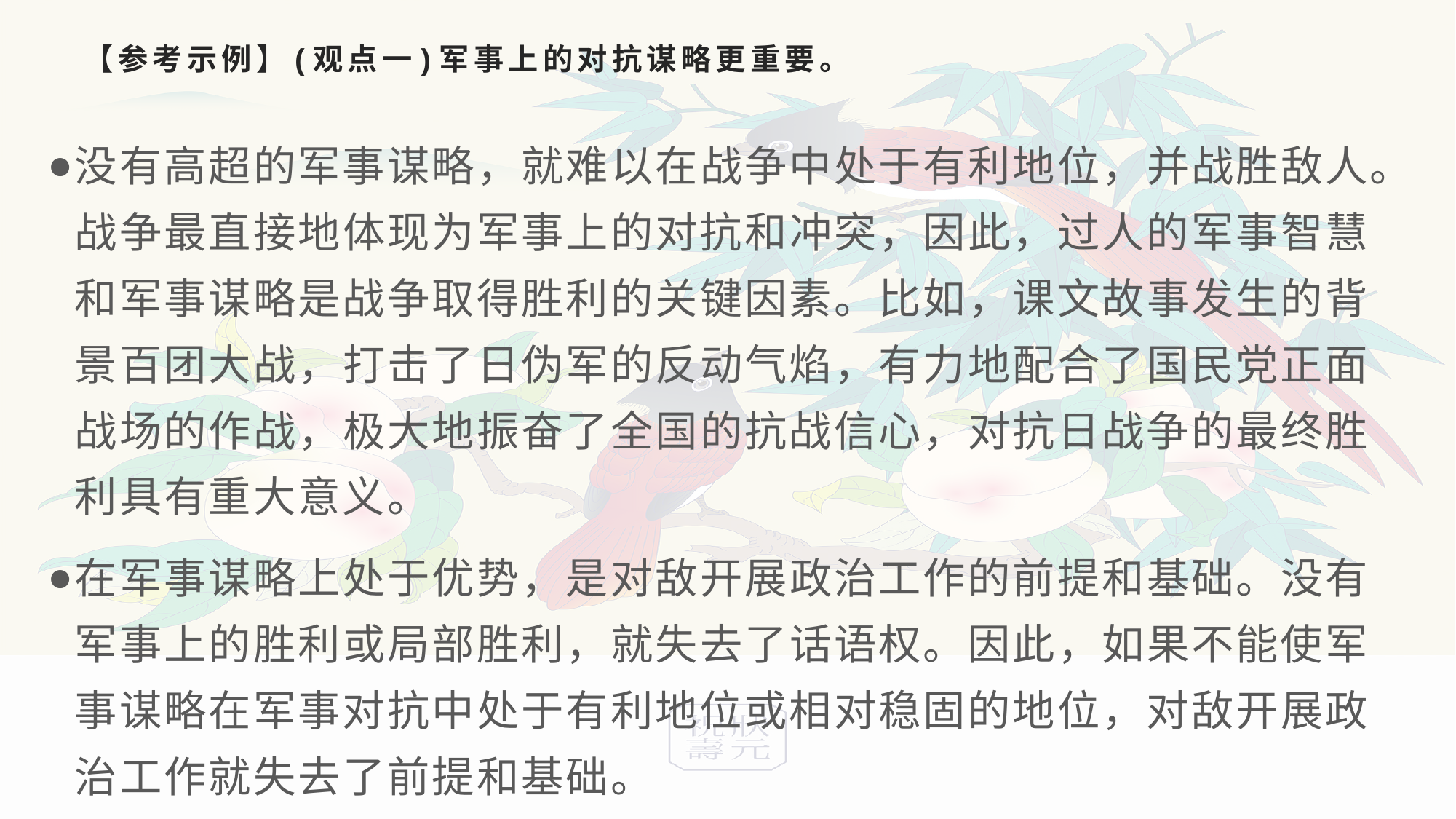

# 【参考示例】(观点一)军事上的对抗谋略更重要。
没有高超的军事谋略，就难以在战争中处于有利地位，并战胜敌人。战争最直接地体现为军事上的对抗和冲突，因此，过人的军事智慧和军事谋略是战争取得胜利的关键因素。比如，课文故事发生的背景百团大战，打击了日伪军的反动气焰，有力地配合了国民党正面战场的作战，极大地振奋了全国的抗战信心，对抗日战争的最终胜利具有重大意义。
在军事谋略上处于优势，是对敌开展政治工作的前提和基础。没有军事上的胜利或局部胜利，就失去了话语权。因此，如果不能使军事谋略在军事对抗中处于有利地位或相对稳固的地位，对敌开展政治工作就失去了前提和基础。